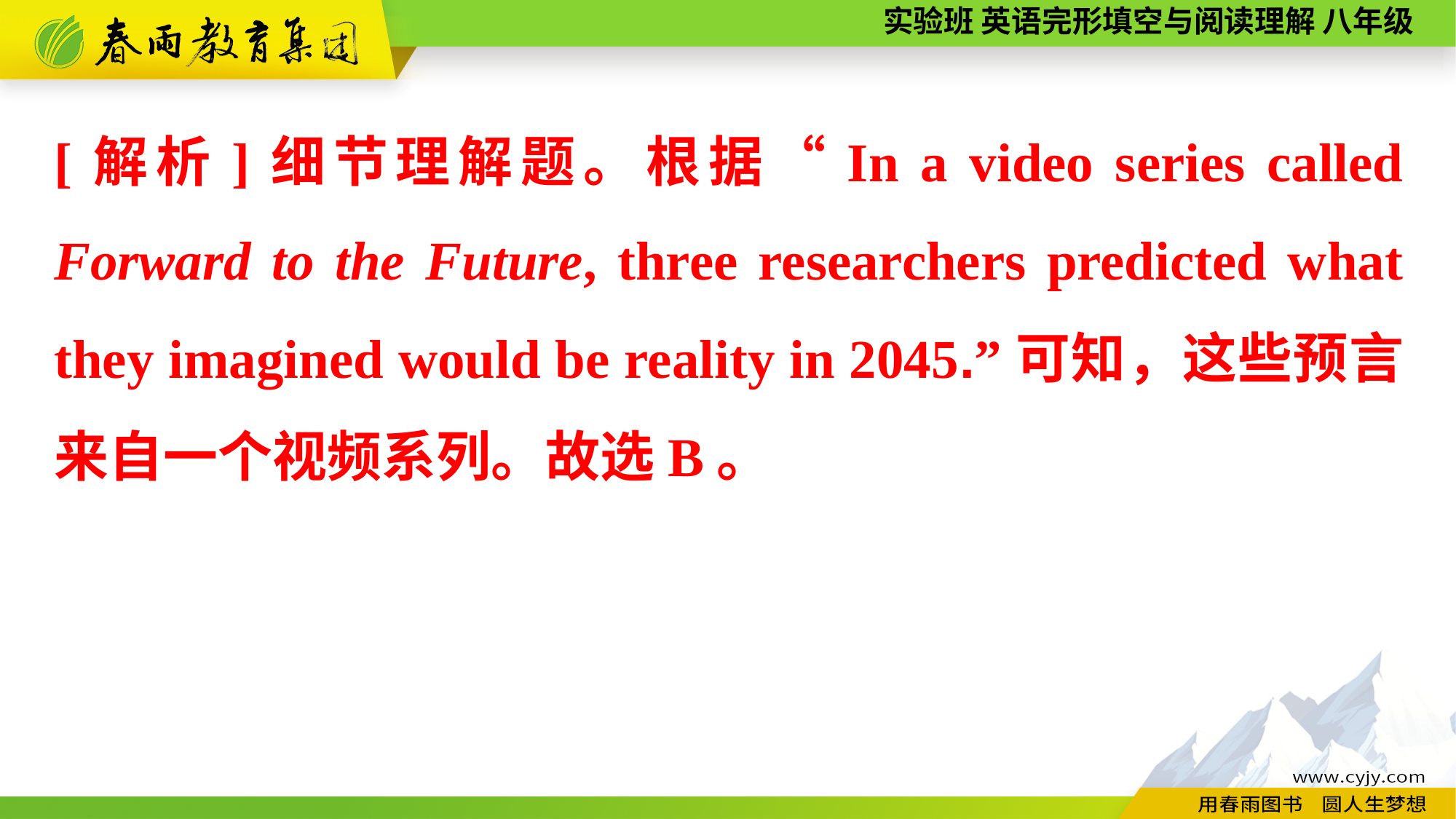

[解析]细节理解题。根据“In a video series called Forward to the Future, three researchers predicted what they imagined would be reality in 2045.”可知，这些预言来自一个视频系列。故选B。